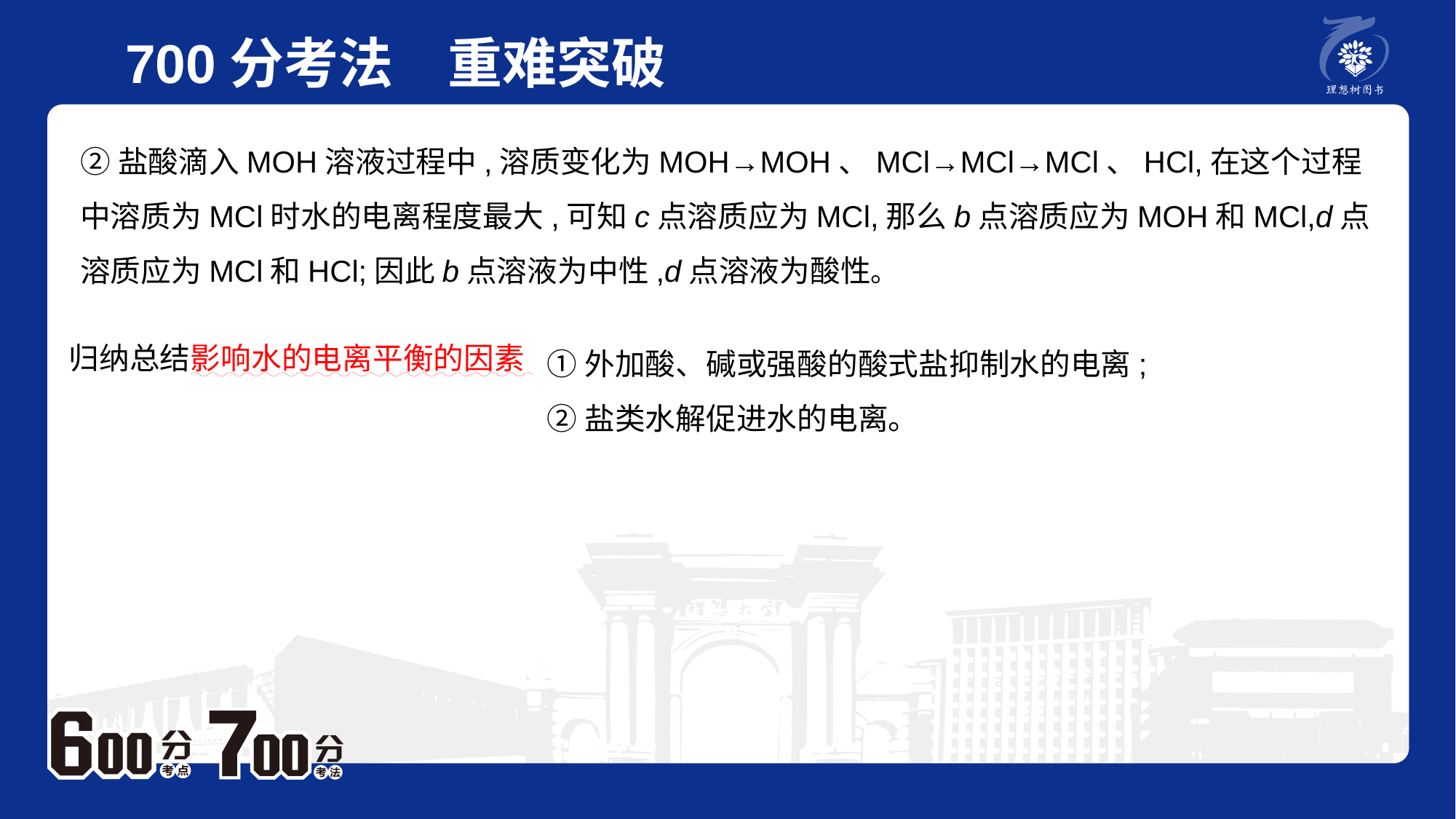

700分考法　重难突破
②盐酸滴入MOH溶液过程中,溶质变化为MOH→MOH、MCl→MCl→MCl、HCl,在这个过程中溶质为MCl时水的电离程度最大,可知c点溶质应为MCl,那么b点溶质应为MOH和MCl,d点溶质应为MCl和HCl;因此b点溶液为中性,d点溶液为酸性。

①外加酸、碱或强酸的酸式盐抑制水的电离;
②盐类水解促进水的电离。
归纳总结影响水的电离平衡的因素